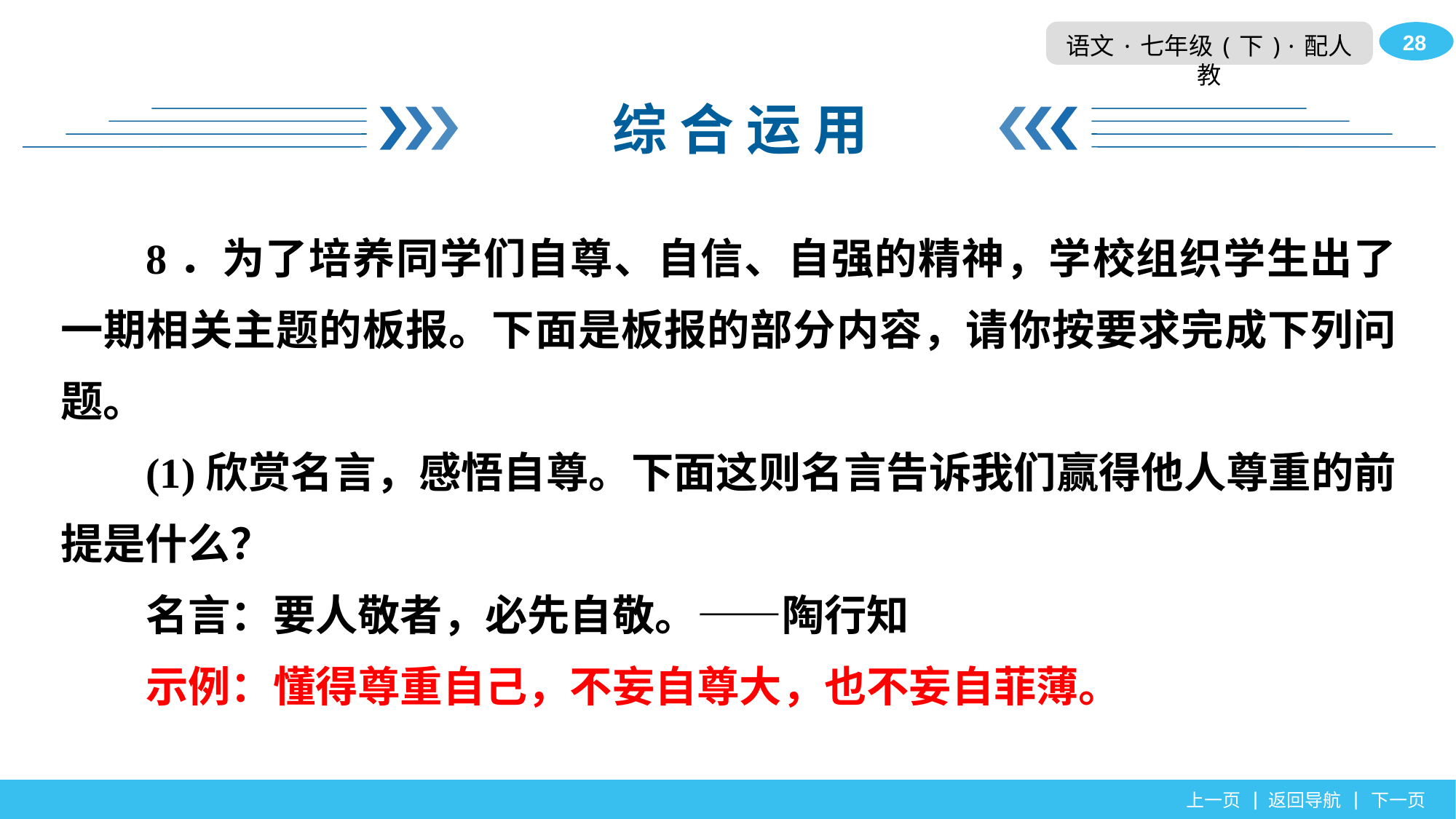

综 合 运 用

8．为了培养同学们自尊、自信、自强的精神，学校组织学生出了一期相关主题的板报。下面是板报的部分内容，请你按要求完成下列问题。
(1)欣赏名言，感悟自尊。下面这则名言告诉我们赢得他人尊重的前提是什么？
名言：要人敬者，必先自敬。——陶行知
示例：懂得尊重自己，不妄自尊大，也不妄自菲薄。